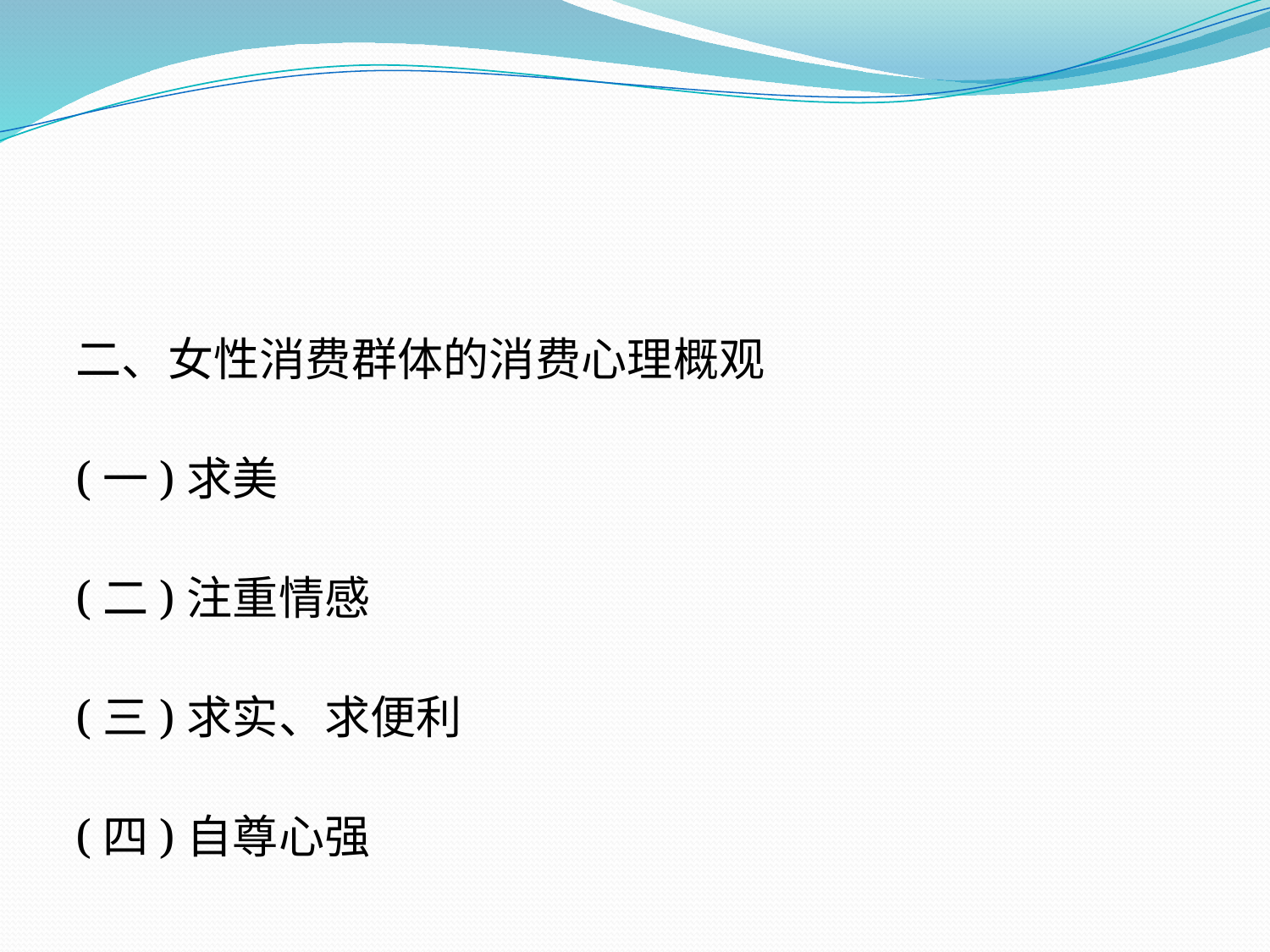

二、女性消费群体的消费心理概观
(一)求美
(二)注重情感
(三)求实、求便利
(四)自尊心强